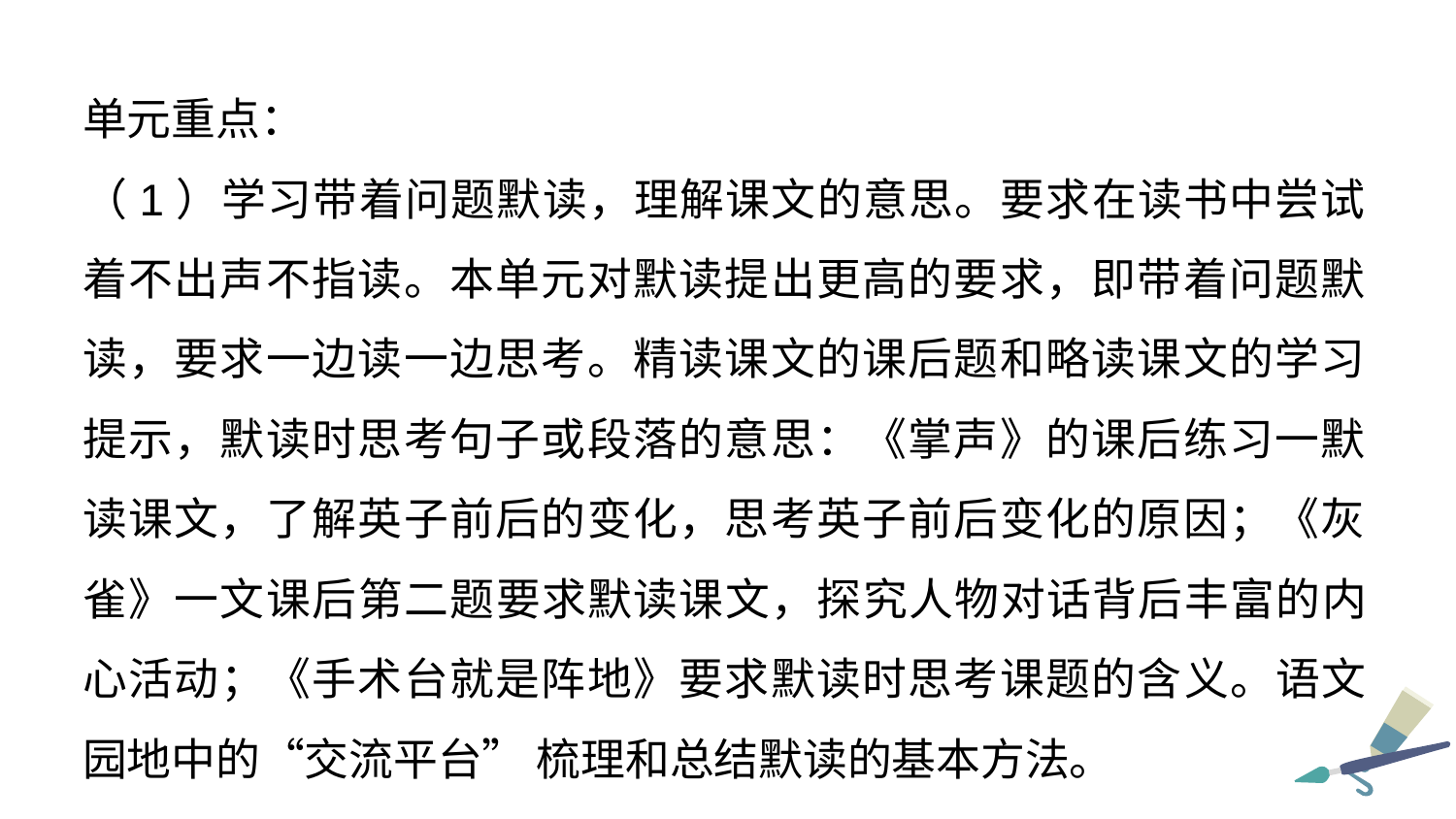

单元重点：
（1）学习带着问题默读，理解课文的意思。要求在读书中尝试着不出声不指读。本单元对默读提出更高的要求，即带着问题默读，要求一边读一边思考。精读课文的课后题和略读课文的学习提示，默读时思考句子或段落的意思：《掌声》的课后练习一默读课文，了解英子前后的变化，思考英子前后变化的原因；《灰雀》一文课后第二题要求默读课文，探究人物对话背后丰富的内心活动；《手术台就是阵地》要求默读时思考课题的含义。语文园地中的“交流平台” 梳理和总结默读的基本方法。